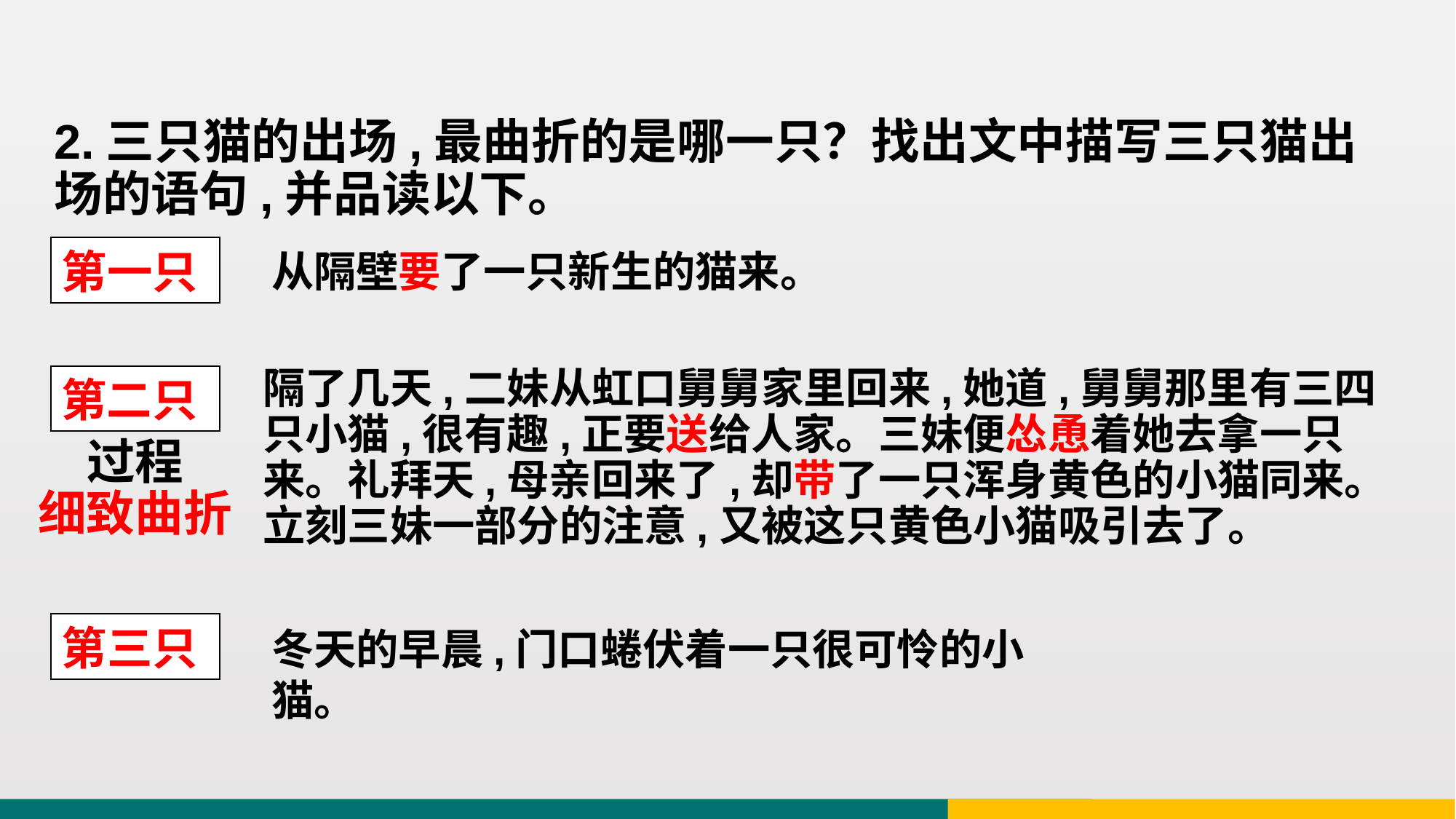

2.三只猫的出场,最曲折的是哪一只？找出文中描写三只猫出场的语句,并品读以下。
第一只
从隔壁要了一只新生的猫来。
隔了几天,二妹从虹口舅舅家里回来,她道,舅舅那里有三四只小猫,很有趣,正要送给人家。三妹便怂恿着她去拿一只来。礼拜天,母亲回来了,却带了一只浑身黄色的小猫同来。立刻三妹一部分的注意,又被这只黄色小猫吸引去了。
第二只
过程
细致曲折
第三只
冬天的早晨,门口蜷伏着一只很可怜的小猫。